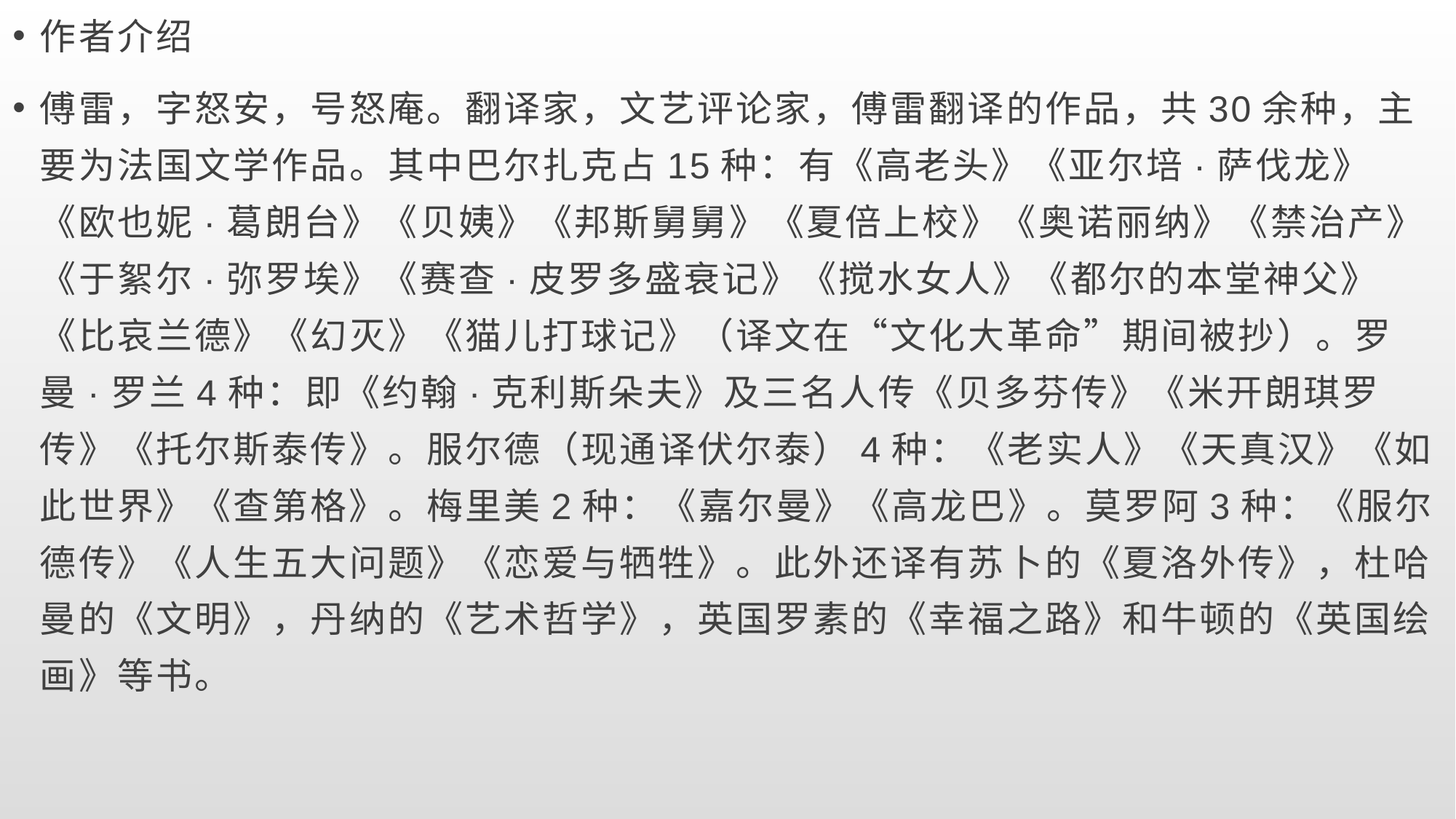

作者介绍
傅雷，字怒安，号怒庵。翻译家，文艺评论家，傅雷翻译的作品，共30余种，主要为法国文学作品。其中巴尔扎克占15种：有《高老头》《亚尔培·萨伐龙》《欧也妮·葛朗台》《贝姨》《邦斯舅舅》《夏倍上校》《奥诺丽纳》《禁治产》《于絮尔·弥罗埃》《赛查·皮罗多盛衰记》《搅水女人》《都尔的本堂神父》《比哀兰德》《幻灭》《猫儿打球记》（译文在“文化大革命”期间被抄）。罗曼·罗兰4种：即《约翰·克利斯朵夫》及三名人传《贝多芬传》《米开朗琪罗传》《托尔斯泰传》。服尔德（现通译伏尔泰）4种：《老实人》《天真汉》《如此世界》《查第格》。梅里美2种：《嘉尔曼》《高龙巴》。莫罗阿3种：《服尔德传》《人生五大问题》《恋爱与牺牲》。此外还译有苏卜的《夏洛外传》，杜哈曼的《文明》，丹纳的《艺术哲学》，英国罗素的《幸福之路》和牛顿的《英国绘画》等书。